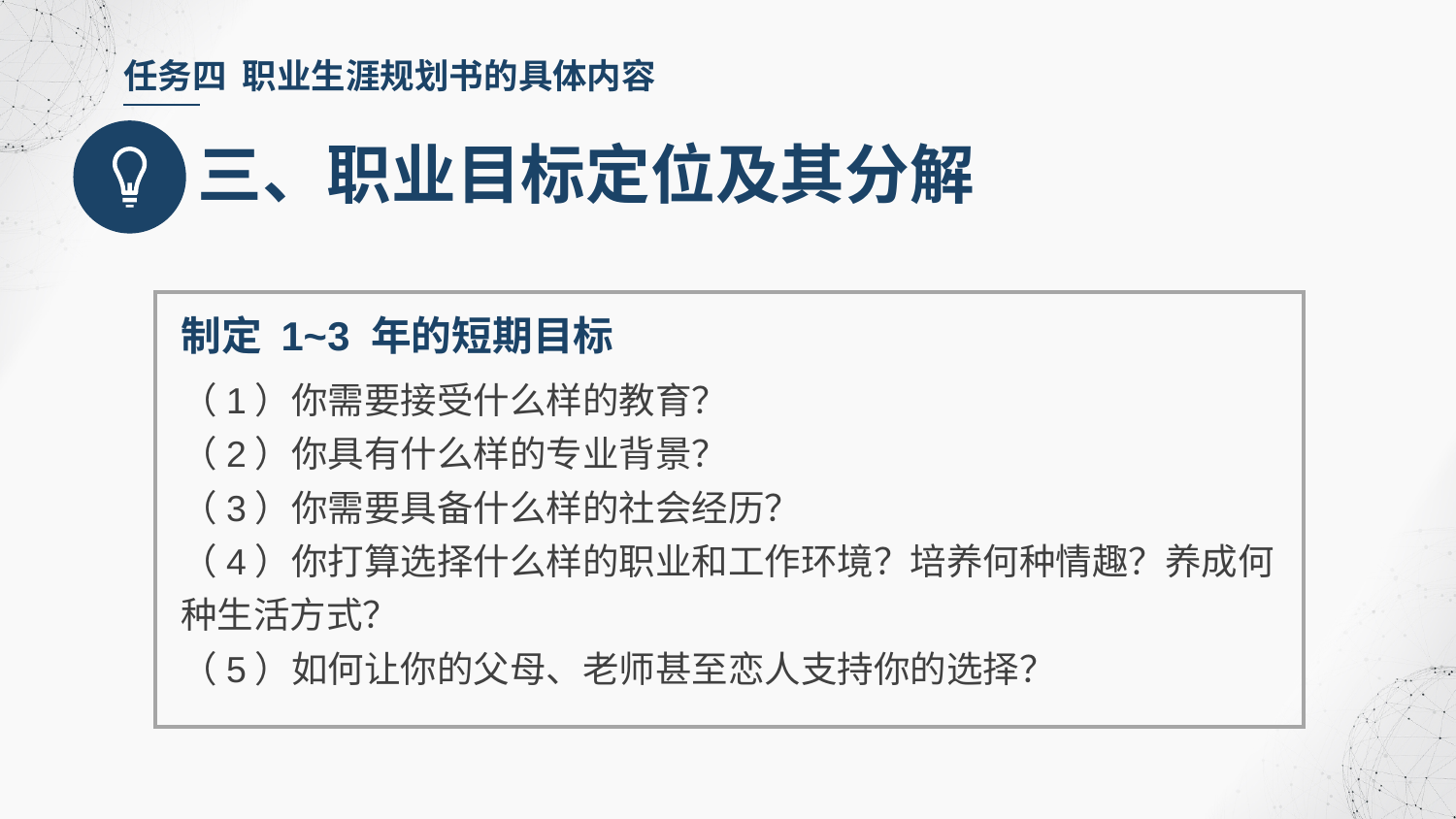

任务四  职业生涯规划书的具体内容

三、职业目标定位及其分解

制定 1~3 年的短期目标
（1）你需要接受什么样的教育？
（2）你具有什么样的专业背景？
（3）你需要具备什么样的社会经历？
（4）你打算选择什么样的职业和工作环境？培养何种情趣？养成何种生活方式？
（5）如何让你的父母、老师甚至恋人支持你的选择？